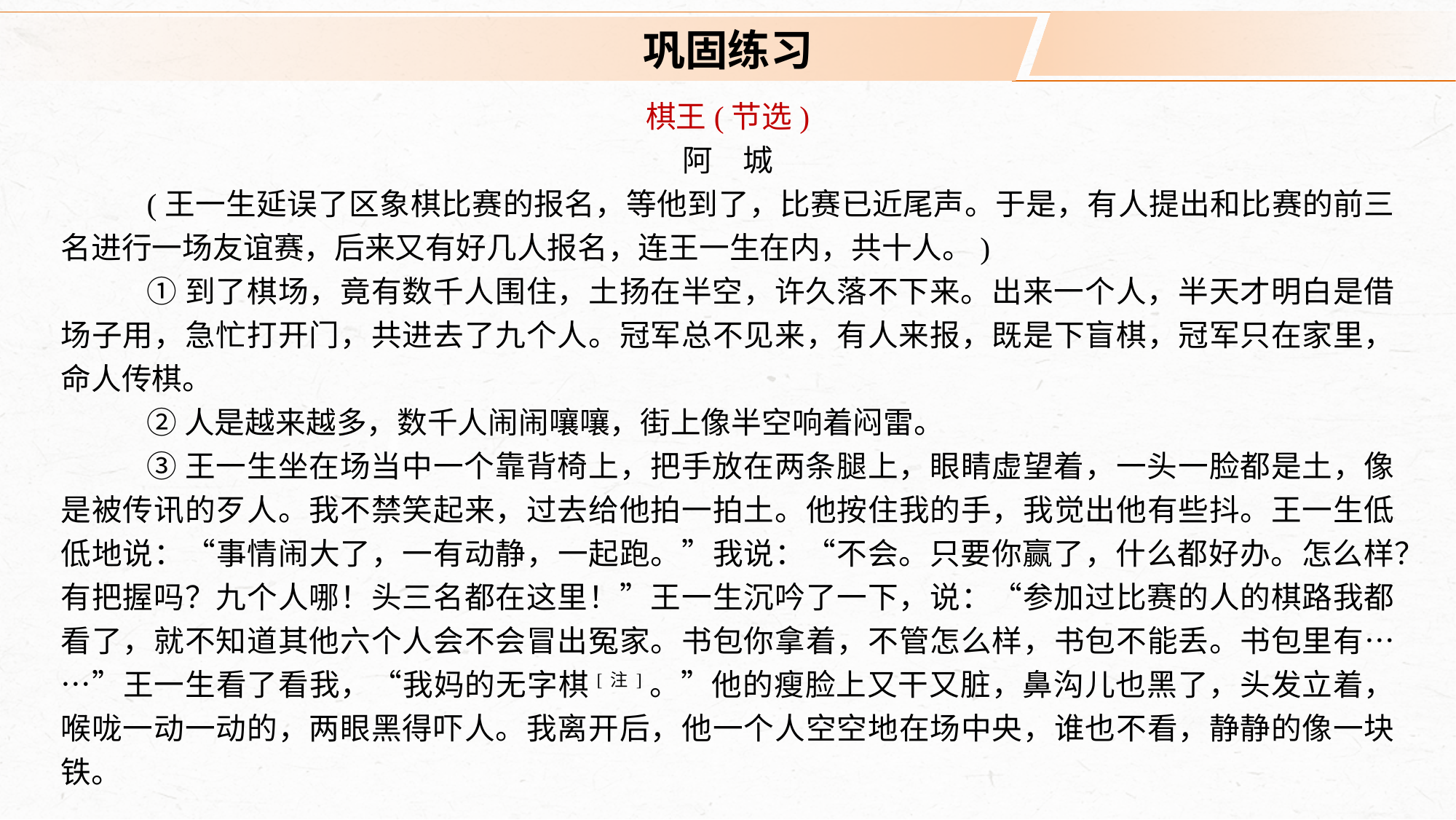

巩固练习
棋王(节选)
阿　城
(王一生延误了区象棋比赛的报名，等他到了，比赛已近尾声。于是，有人提出和比赛的前三名进行一场友谊赛，后来又有好几人报名，连王一生在内，共十人。)
①到了棋场，竟有数千人围住，土扬在半空，许久落不下来。出来一个人，半天才明白是借场子用，急忙打开门，共进去了九个人。冠军总不见来，有人来报，既是下盲棋，冠军只在家里，命人传棋。
②人是越来越多，数千人闹闹嚷嚷，街上像半空响着闷雷。
③王一生坐在场当中一个靠背椅上，把手放在两条腿上，眼睛虚望着，一头一脸都是土，像是被传讯的歹人。我不禁笑起来，过去给他拍一拍土。他按住我的手，我觉出他有些抖。王一生低低地说：“事情闹大了，一有动静，一起跑。”我说：“不会。只要你赢了，什么都好办。怎么样？有把握吗？九个人哪！头三名都在这里！”王一生沉吟了一下，说：“参加过比赛的人的棋路我都看了，就不知道其他六个人会不会冒出冤家。书包你拿着，不管怎么样，书包不能丢。书包里有……”王一生看了看我，“我妈的无字棋[注]。”他的瘦脸上又干又脏，鼻沟儿也黑了，头发立着，喉咙一动一动的，两眼黑得吓人。我离开后，他一个人空空地在场中央，谁也不看，静静的像一块铁。